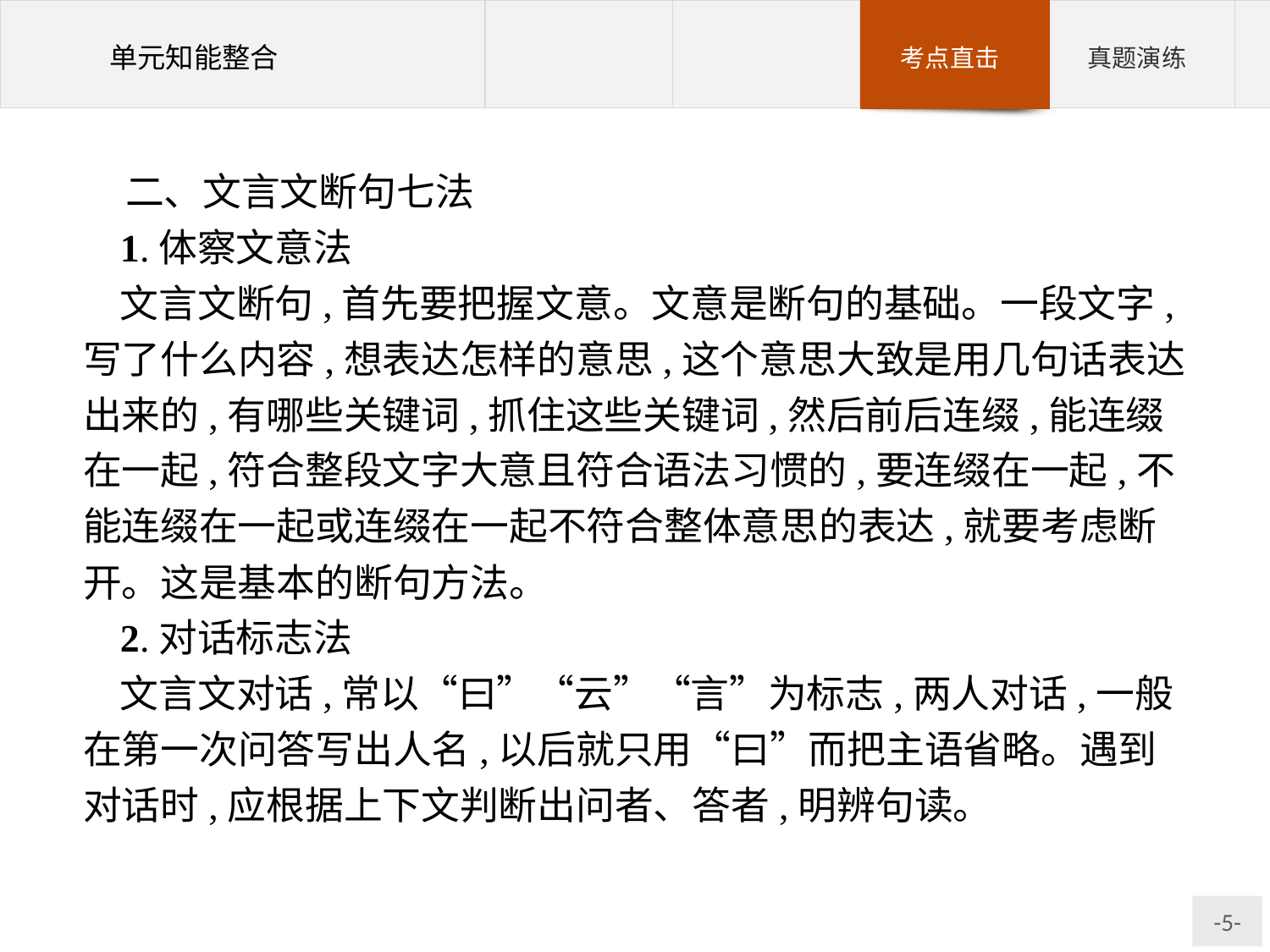

二、文言文断句七法
1.体察文意法
文言文断句,首先要把握文意。文意是断句的基础。一段文字,写了什么内容,想表达怎样的意思,这个意思大致是用几句话表达出来的,有哪些关键词,抓住这些关键词,然后前后连缀,能连缀在一起,符合整段文字大意且符合语法习惯的,要连缀在一起,不能连缀在一起或连缀在一起不符合整体意思的表达,就要考虑断开。这是基本的断句方法。
2.对话标志法
文言文对话,常以“曰”“云”“言”为标志,两人对话,一般在第一次问答写出人名,以后就只用“曰”而把主语省略。遇到对话时,应根据上下文判断出问者、答者,明辨句读。